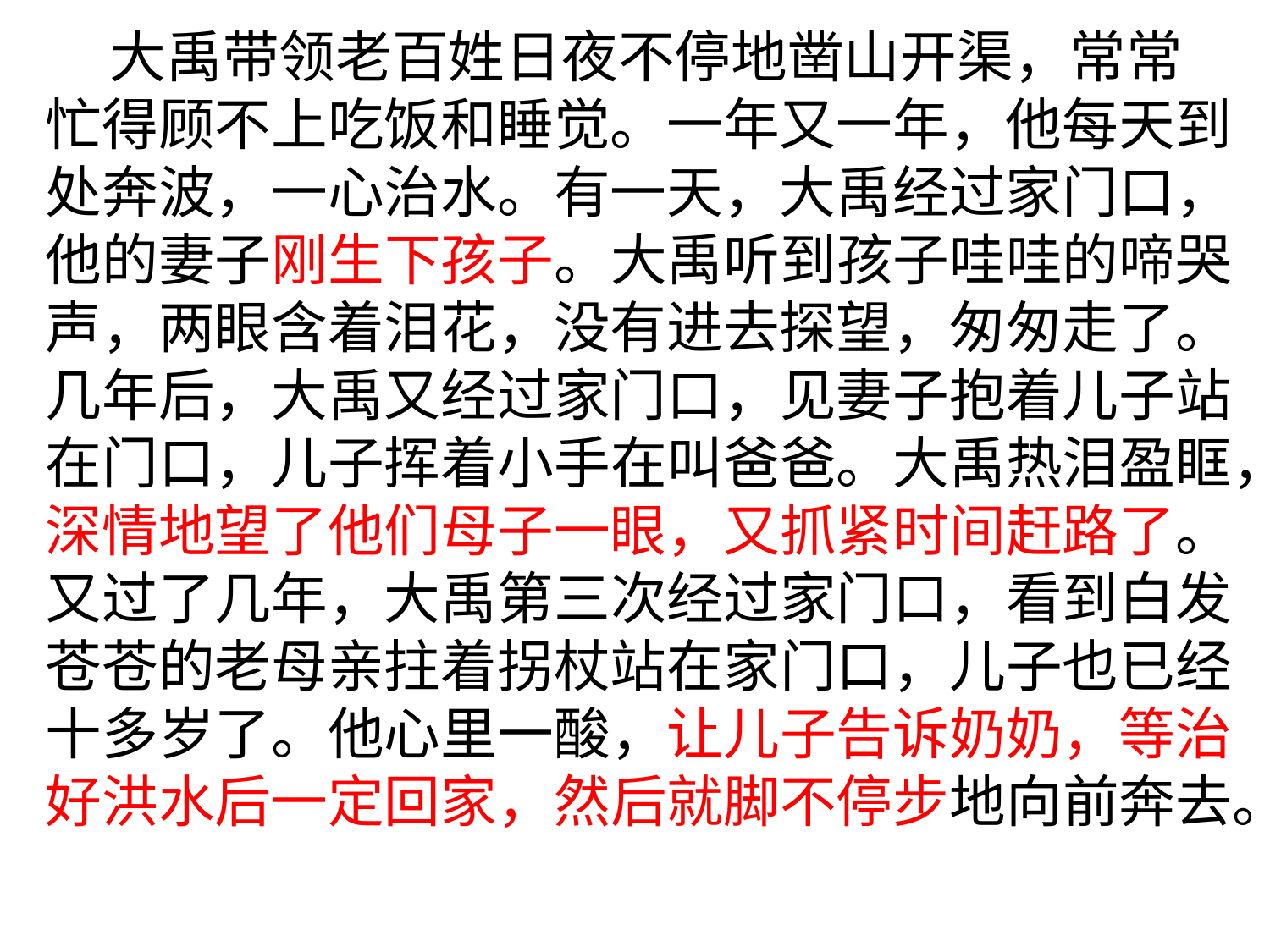

大禹带领老百姓日夜不停地凿山开渠，常常忙得顾不上吃饭和睡觉。一年又一年，他每天到处奔波，一心治水。有一天，大禹经过家门口，他的妻子刚生下孩子。大禹听到孩子哇哇的啼哭声，两眼含着泪花，没有进去探望，匆匆走了。几年后，大禹又经过家门口，见妻子抱着儿子站在门口，儿子挥着小手在叫爸爸。大禹热泪盈眶，深情地望了他们母子一眼，又抓紧时间赶路了。又过了几年，大禹第三次经过家门口，看到白发苍苍的老母亲拄着拐杖站在家门口，儿子也已经十多岁了。他心里一酸，让儿子告诉奶奶，等治好洪水后一定回家，然后就脚不停步地向前奔去。